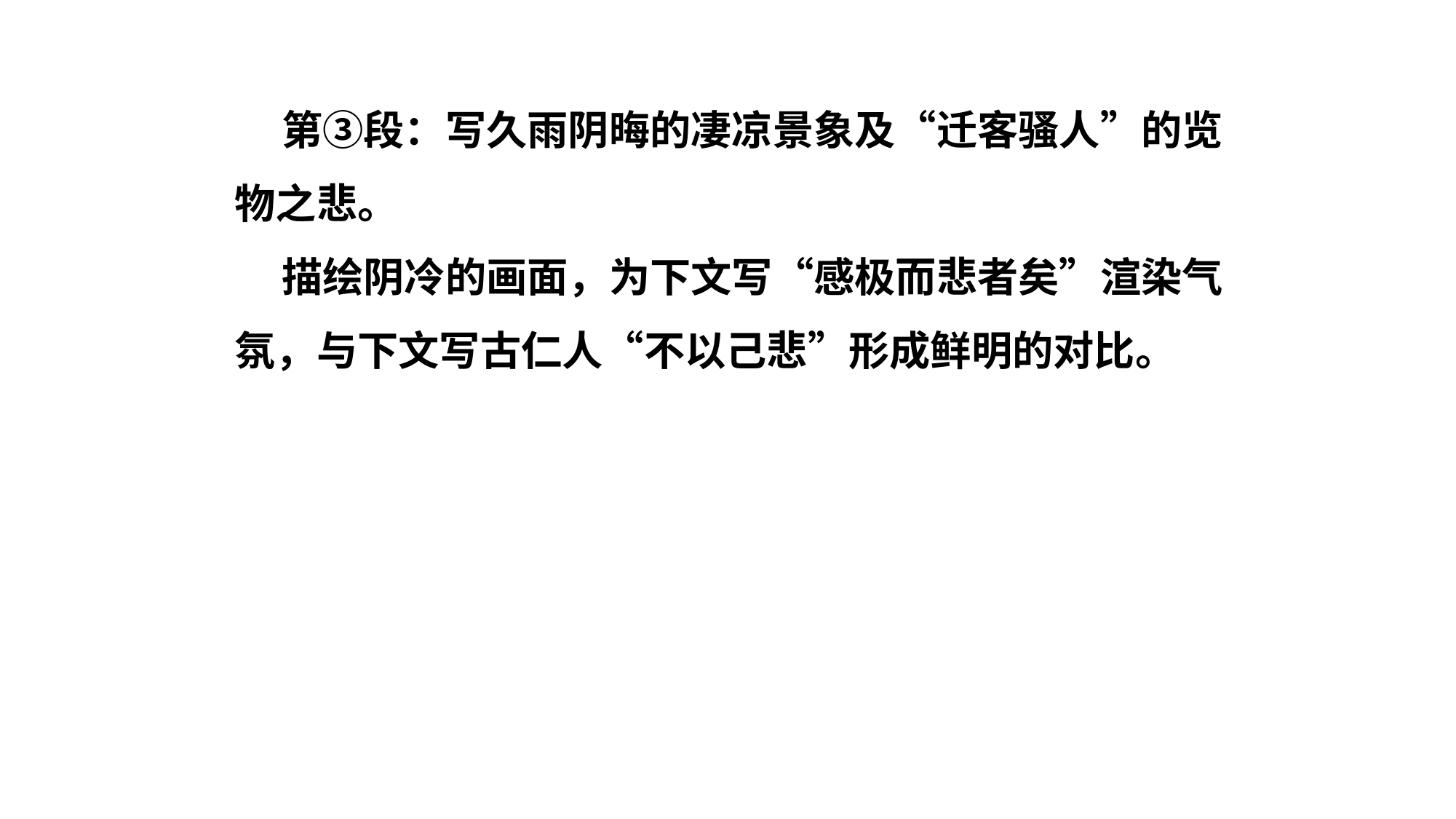

第③段：写久雨阴晦的凄凉景象及“迁客骚人”的览物之悲。
    描绘阴冷的画面，为下文写“感极而悲者矣”渲染气氛，与下文写古仁人“不以己悲”形成鲜明的对比。